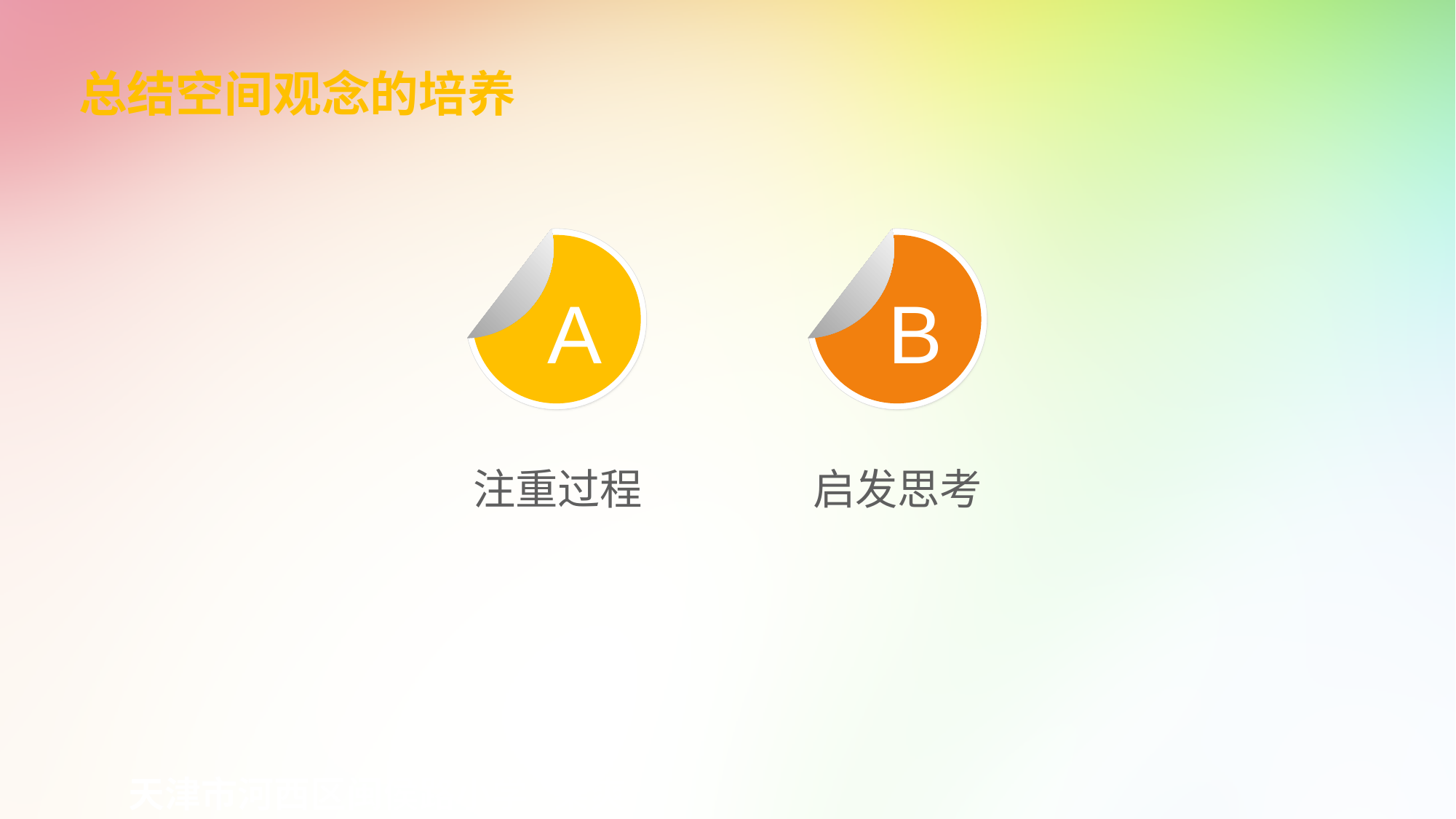

总结空间观念的培养

A
B
注重过程
启发思考
天津市河西区闽侯路小学   梁爽